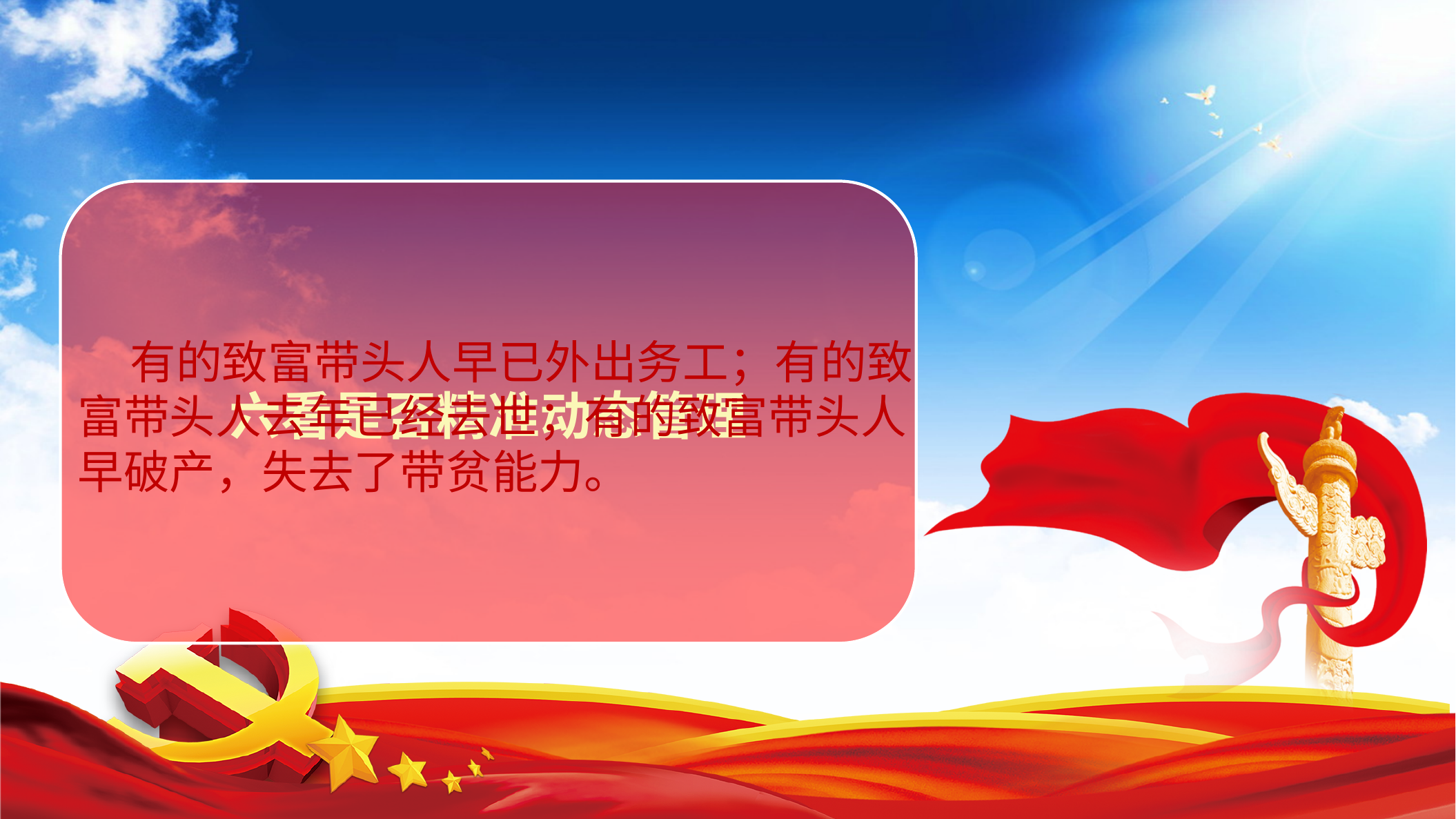

六看是否精准动态管理
    有的致富带头人早已外出务工；有的致富带头人去年已经去世；有的致富带头人早破产，失去了带贫能力。